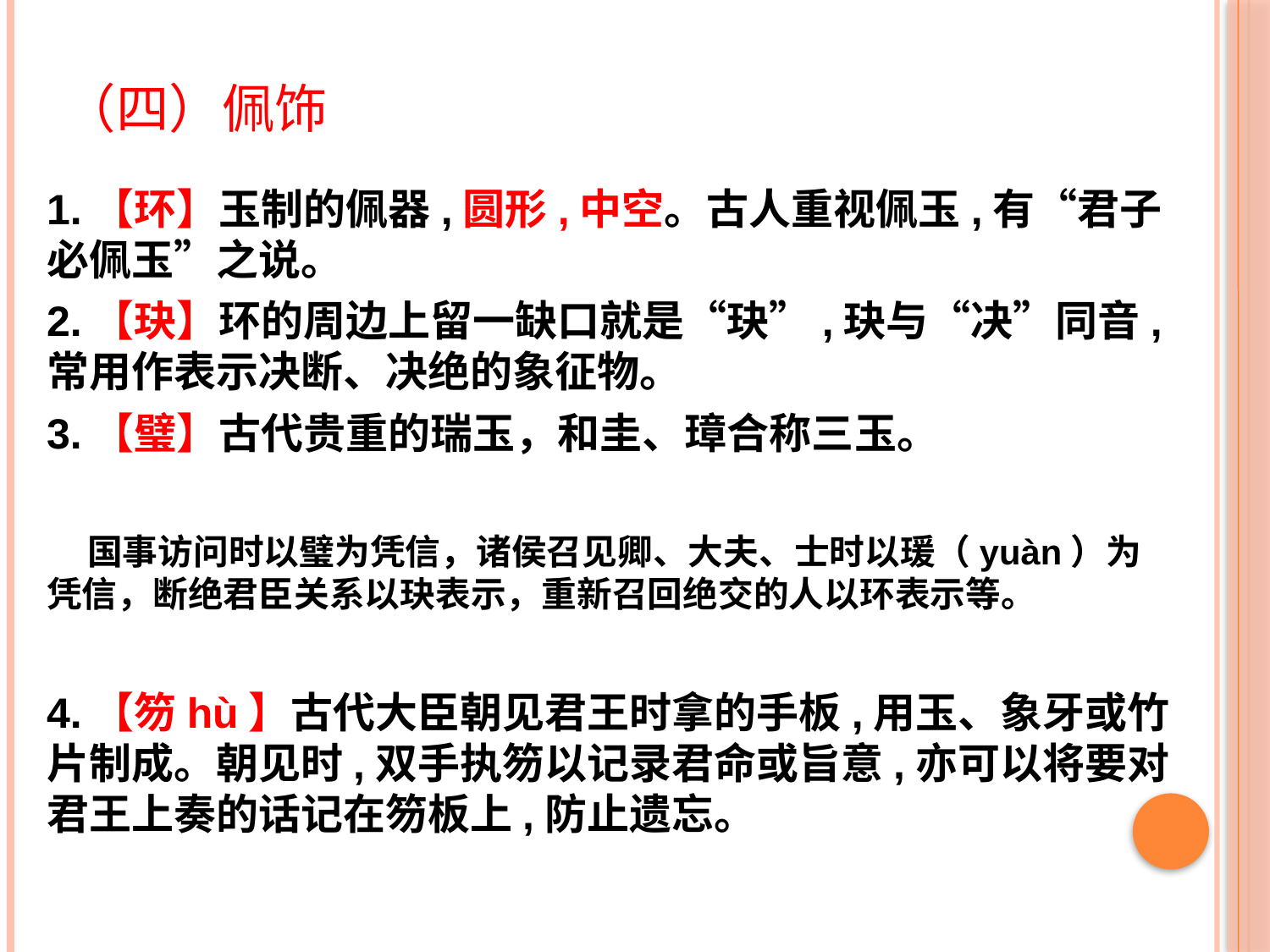

# （四）佩饰
1.【环】玉制的佩器,圆形,中空。古人重视佩玉,有“君子必佩玉”之说。
2.【玦】环的周边上留一缺口就是“玦”,玦与“决”同音,常用作表示决断、决绝的象征物。
3.【璧】古代贵重的瑞玉，和圭、璋合称三玉。

    国事访问时以璧为凭信，诸侯召见卿、大夫、士时以瑗（yuàn）为凭信，断绝君臣关系以玦表示，重新召回绝交的人以环表示等。

4.【笏hù】古代大臣朝见君王时拿的手板,用玉、象牙或竹片制成。朝见时,双手执笏以记录君命或旨意,亦可以将要对君王上奏的话记在笏板上,防止遗忘。